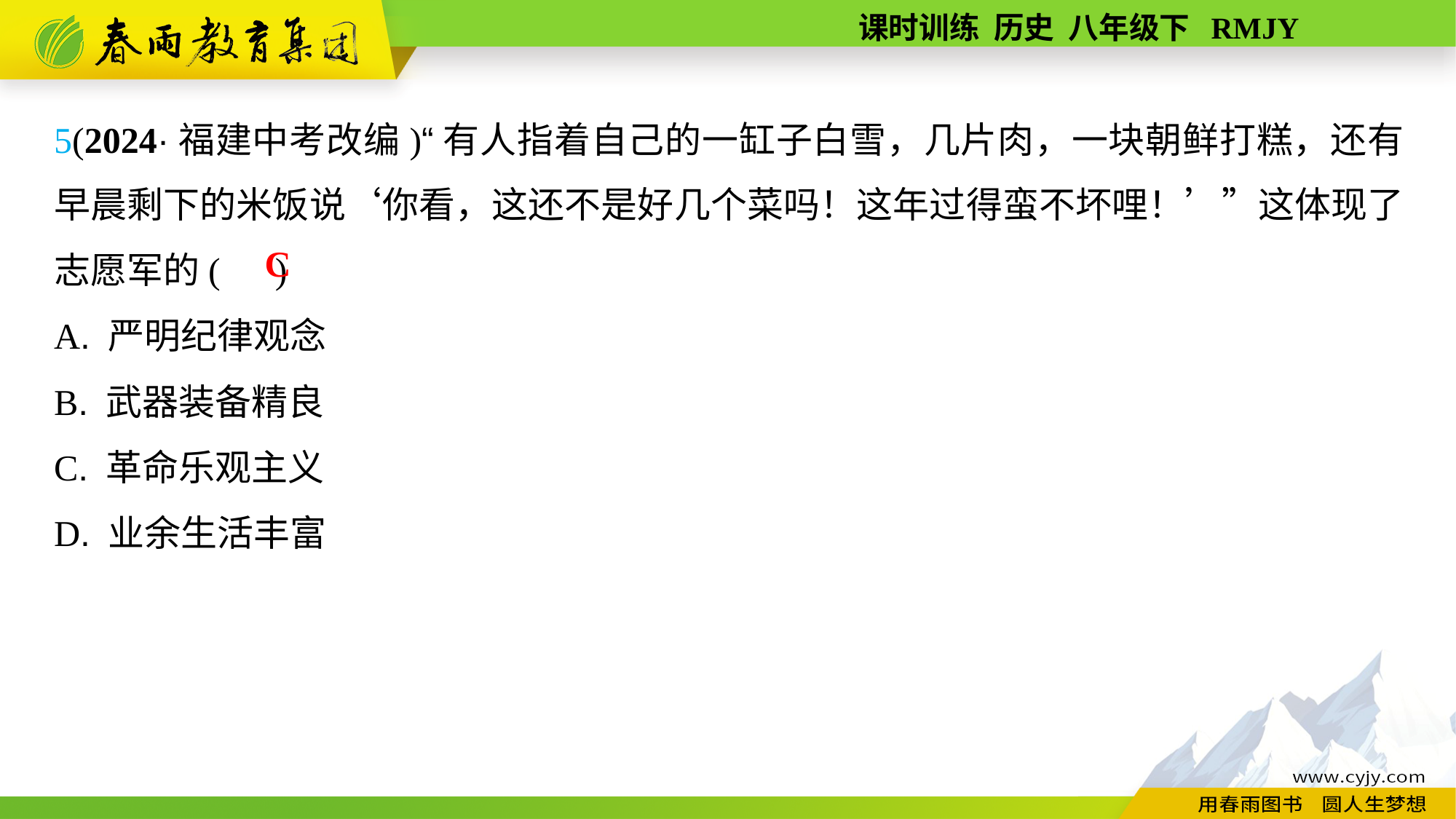

5(2024·福建中考改编)“有人指着自己的一缸子白雪，几片肉，一块朝鲜打糕，还有早晨剩下的米饭说‘你看，这还不是好几个菜吗！这年过得蛮不坏哩！’”这体现了志愿军的(      )
A. 严明纪律观念
B. 武器装备精良
C. 革命乐观主义
D. 业余生活丰富
C